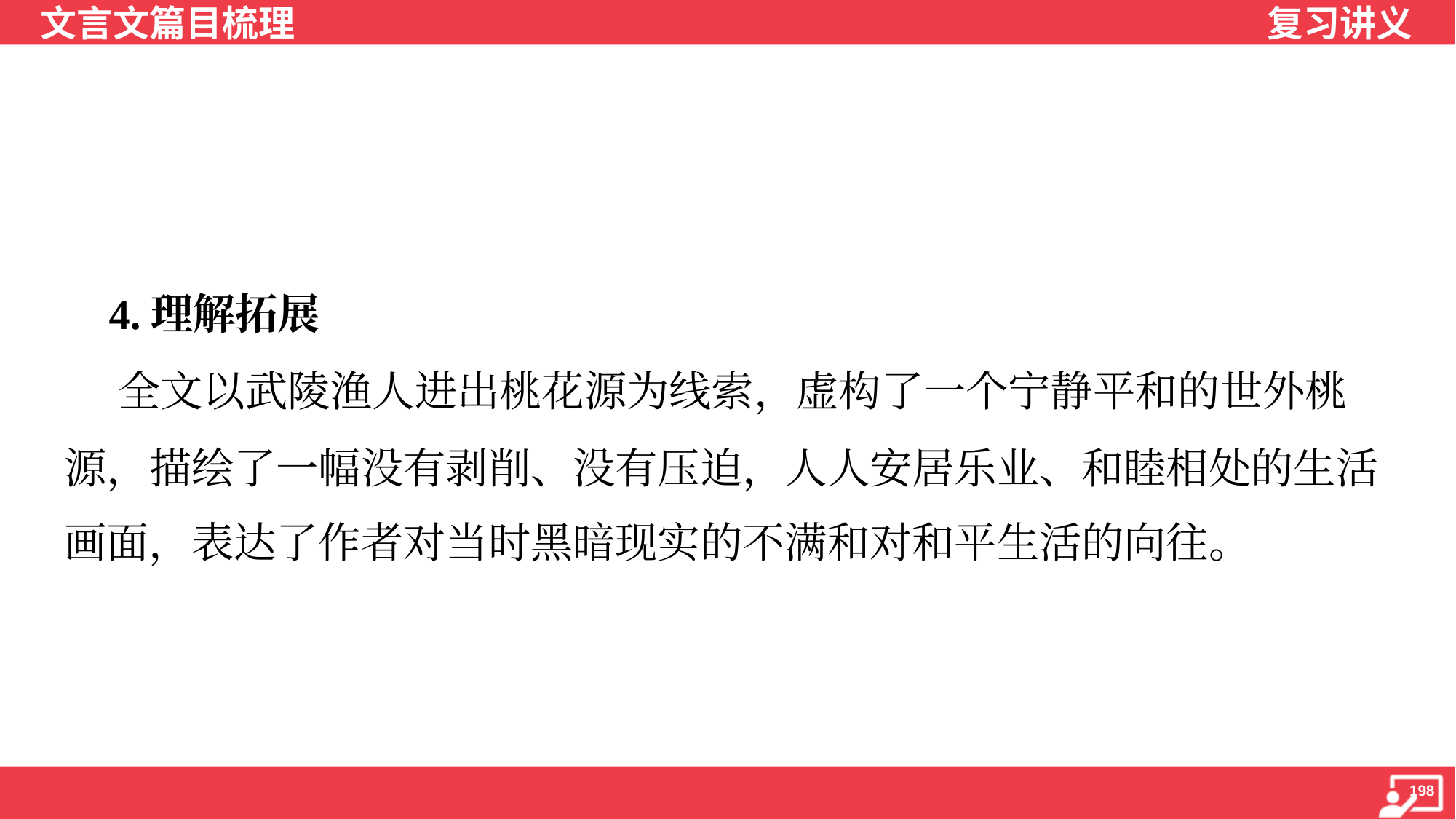

4.理解拓展
    全文以武陵渔人进出桃花源为线索，虚构了一个宁静平和的世外桃
源，描绘了一幅没有剥削、没有压迫，人人安居乐业、和睦相处的生活
画面，表达了作者对当时黑暗现实的不满和对和平生活的向往。